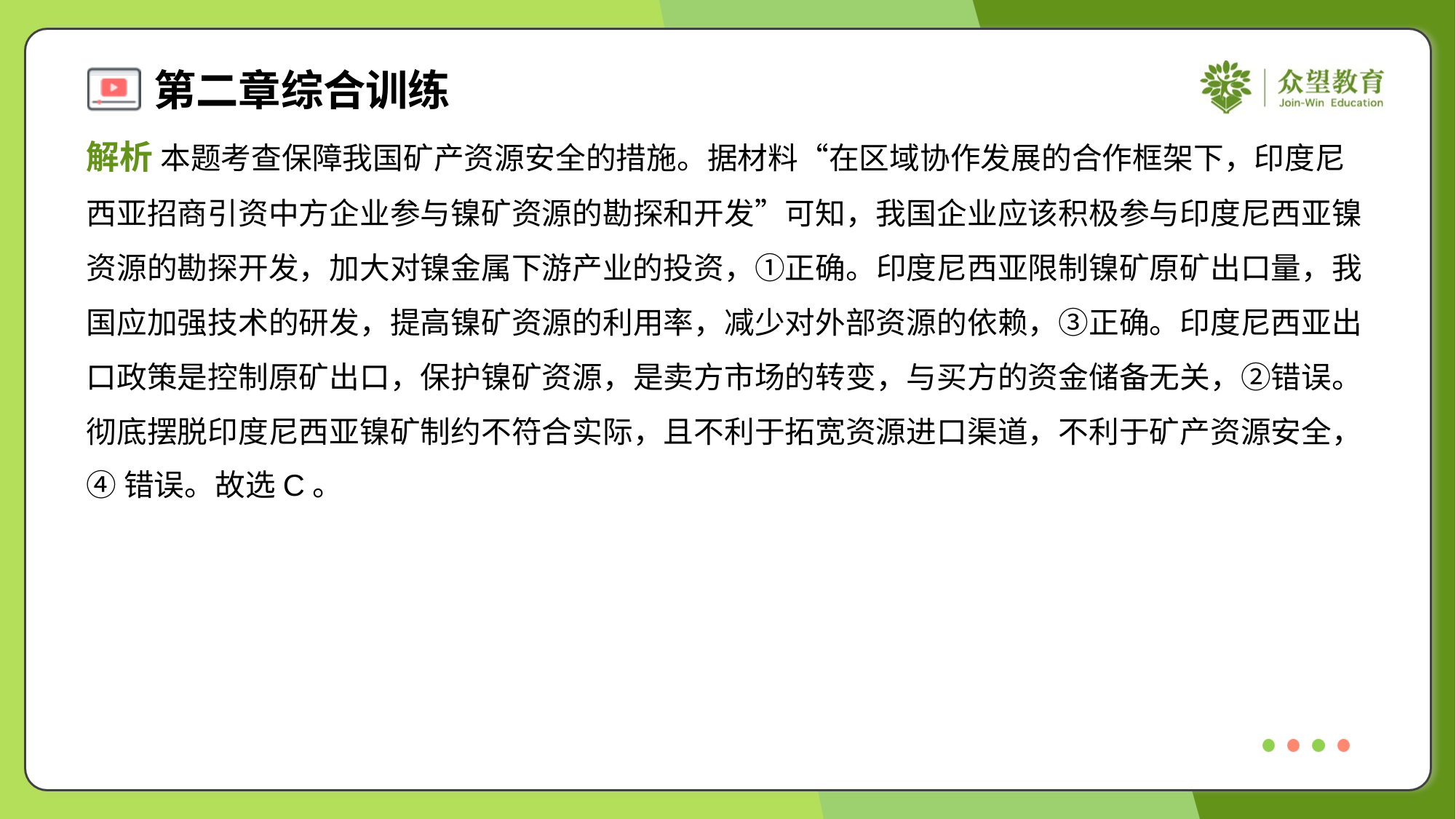

解析 本题考查保障我国矿产资源安全的措施。据材料“在区域协作发展的合作框架下，印度尼
西亚招商引资中方企业参与镍矿资源的勘探和开发”可知，我国企业应该积极参与印度尼西亚镍
资源的勘探开发，加大对镍金属下游产业的投资，①正确。印度尼西亚限制镍矿原矿出口量，我
国应加强技术的研发，提高镍矿资源的利用率，减少对外部资源的依赖，③正确。印度尼西亚出
口政策是控制原矿出口，保护镍矿资源，是卖方市场的转变，与买方的资金储备无关，②错误。
彻底摆脱印度尼西亚镍矿制约不符合实际，且不利于拓宽资源进口渠道，不利于矿产资源安全，
④错误。故选C。